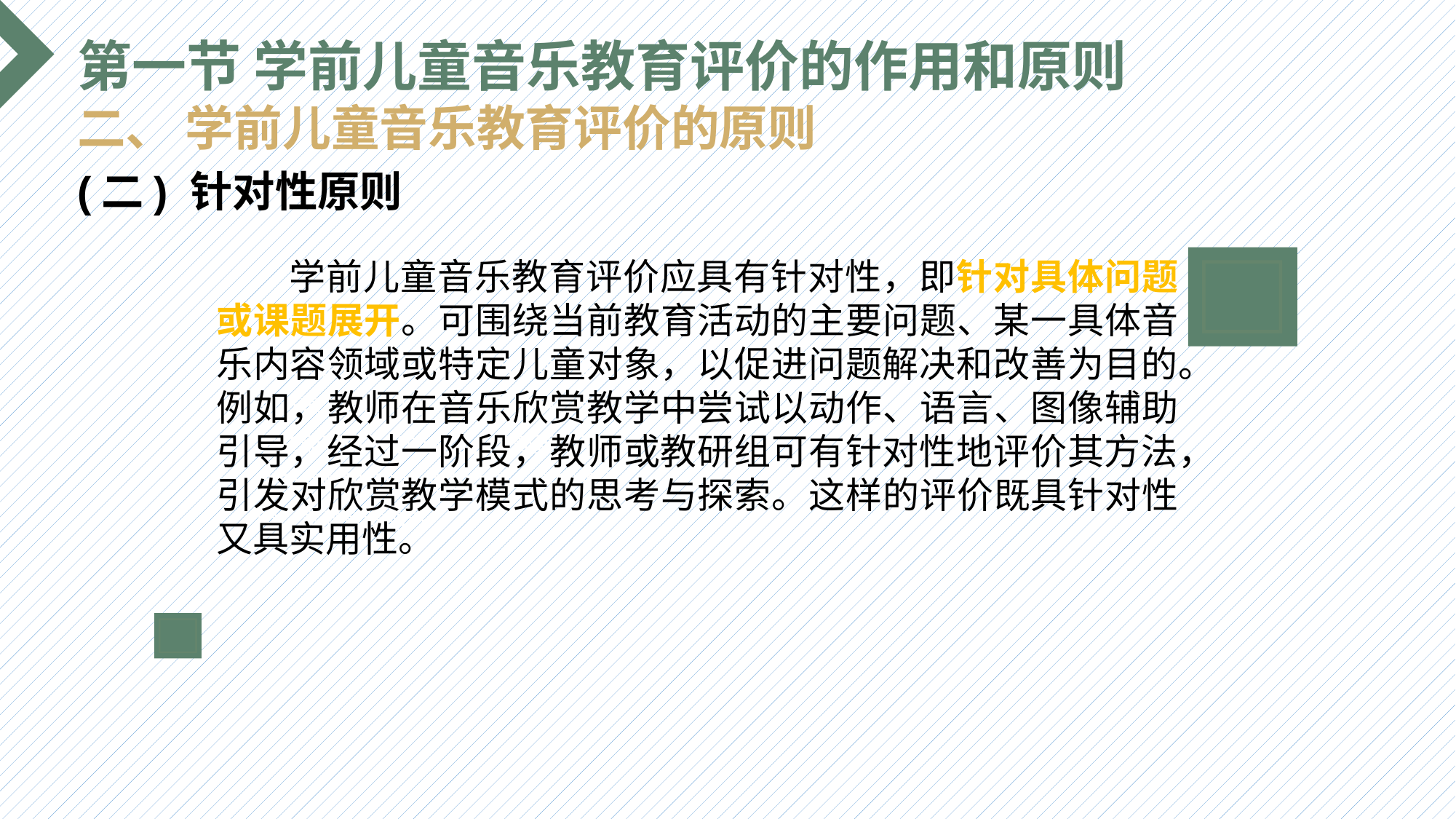

第一节 学前儿童音乐教育评价的作用和原则
二、 学前儿童音乐教育评价的原则
(二) 针对性原则

 学前儿童音乐教育评价应具有针对性，即针对具体问题或课题展开。可围绕当前教育活动的主要问题、某一具体音乐内容领域或特定儿童对象，以促进问题解决和改善为目的。例如，教师在音乐欣赏教学中尝试以动作、语言、图像辅助引导，经过一阶段，教师或教研组可有针对性地评价其方法，引发对欣赏教学模式的思考与探索。这样的评价既具针对性又具实用性。

选题背景
输入您的内容，请简要说明，言简意赅即可输入您的内容，请简要说明，言简意赅即可输入您的内容，请简要说明，言简意赅即可输入您的内容，请简要说明，言简意赅即可